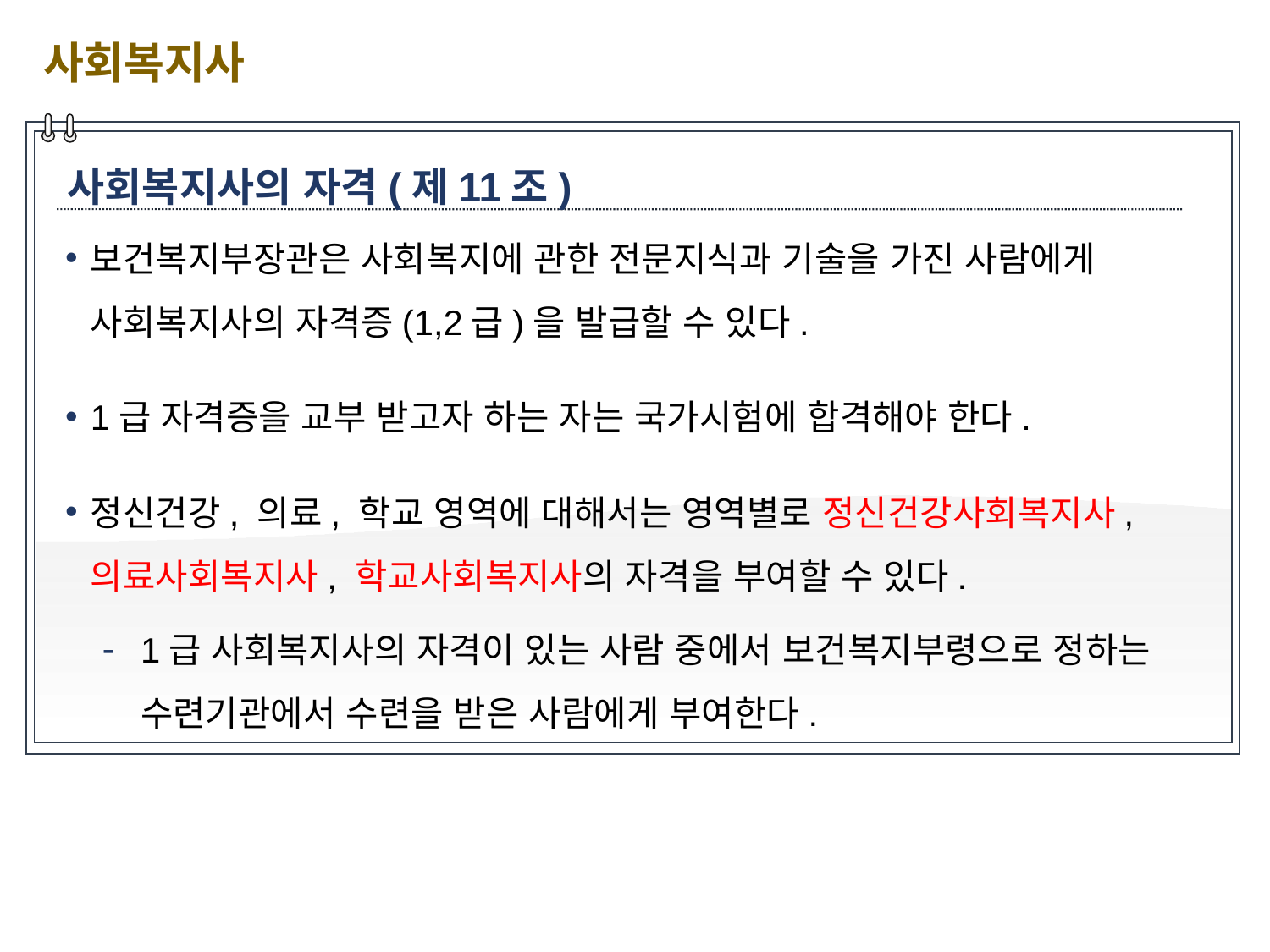

사회복지사

사회복지사의 자격(제11조)
보건복지부장관은 사회복지에 관한 전문지식과 기술을 가진 사람에게 사회복지사의 자격증(1,2급)을 발급할 수 있다.
1급 자격증을 교부 받고자 하는 자는 국가시험에 합격해야 한다.
정신건강, 의료, 학교 영역에 대해서는 영역별로 정신건강사회복지사, 의료사회복지사, 학교사회복지사의 자격을 부여할 수 있다.
1급 사회복지사의 자격이 있는 사람 중에서 보건복지부령으로 정하는 수련기관에서 수련을 받은 사람에게 부여한다.